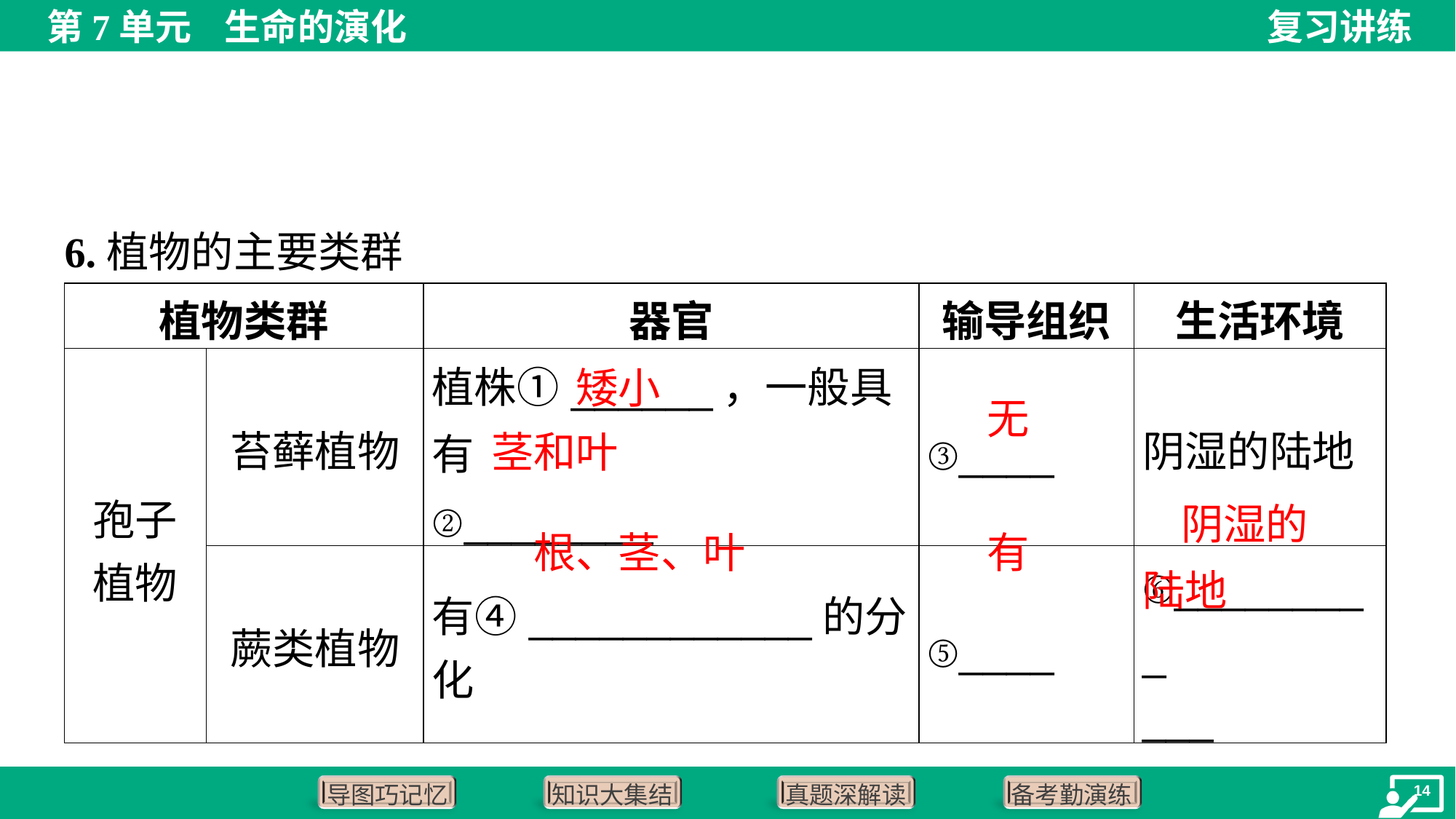

6.植物的主要类群
| 植物类群 |  | 器官 | 输导组织 | 生活环境 |
| --- | --- | --- | --- | --- |
| 孢子 植物 | 苔藓植物 | 植株①\_\_\_\_\_\_，一般具有 ②\_\_\_\_\_\_\_\_ | ③\_\_\_\_ | 阴湿的陆地 |
|  | 蕨类植物 | 有④\_\_\_\_\_\_\_\_\_\_\_\_的分化 | ⑤\_\_\_\_ | ⑥\_\_\_\_\_\_\_\_\_ \_\_\_ |
矮小
无
茎和叶
   阴湿的
陆地
根、茎、叶
有